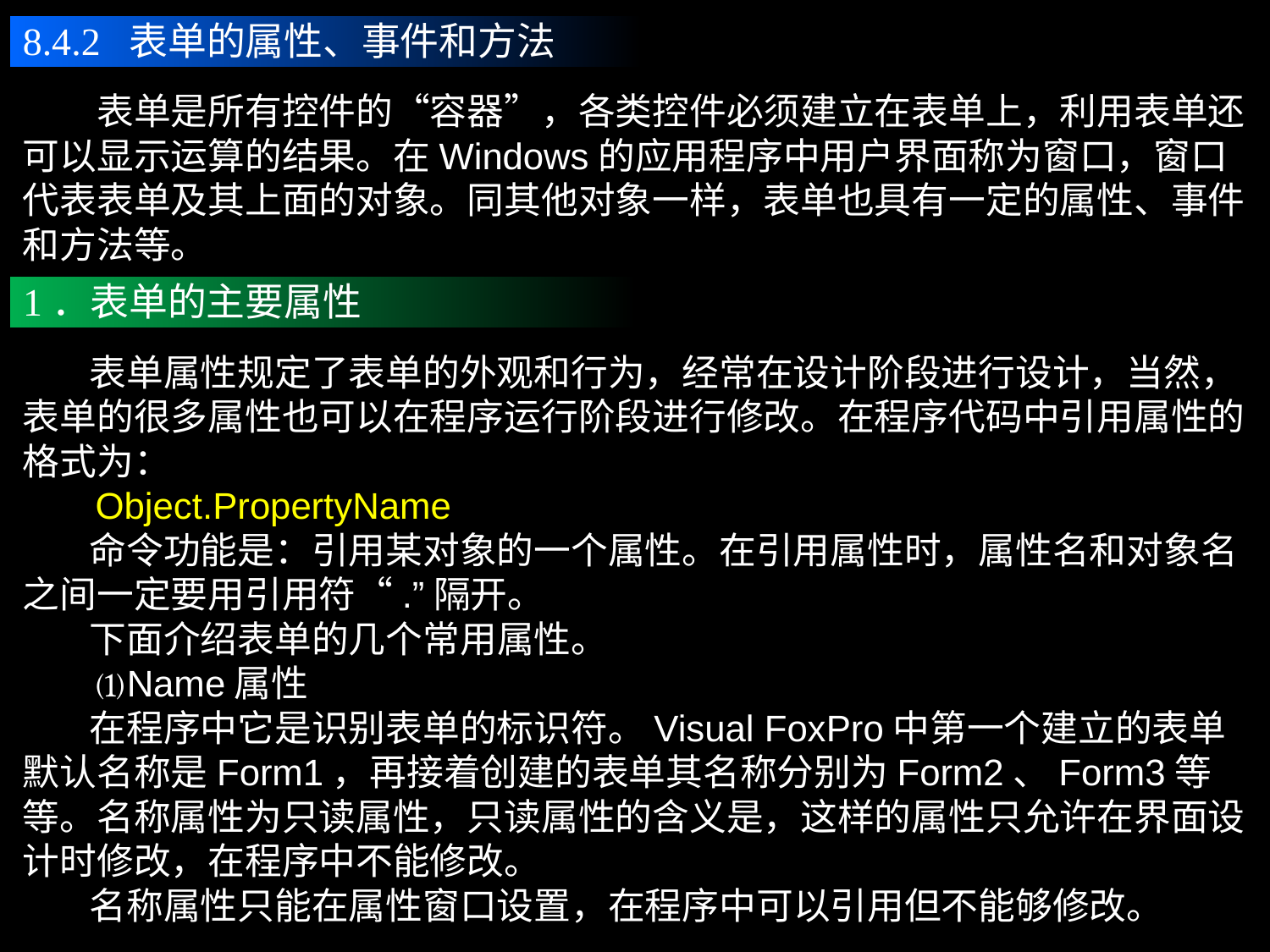

8.4.2  表单的属性、事件和方法
　　表单是所有控件的“容器”，各类控件必须建立在表单上，利用表单还可以显示运算的结果。在Windows的应用程序中用户界面称为窗口，窗口代表表单及其上面的对象。同其他对象一样，表单也具有一定的属性、事件和方法等。
1．表单的主要属性
       表单属性规定了表单的外观和行为，经常在设计阶段进行设计，当然，表单的很多属性也可以在程序运行阶段进行修改。在程序代码中引用属性的格式为：
       Object.PropertyName
       命令功能是：引用某对象的一个属性。在引用属性时，属性名和对象名之间一定要用引用符“.”隔开。
       下面介绍表单的几个常用属性。
       ⑴Name属性
       在程序中它是识别表单的标识符。Visual FoxPro中第一个建立的表单默认名称是Form1，再接着创建的表单其名称分别为Form2、Form3等等。名称属性为只读属性，只读属性的含义是，这样的属性只允许在界面设计时修改，在程序中不能修改。
       名称属性只能在属性窗口设置，在程序中可以引用但不能够修改。